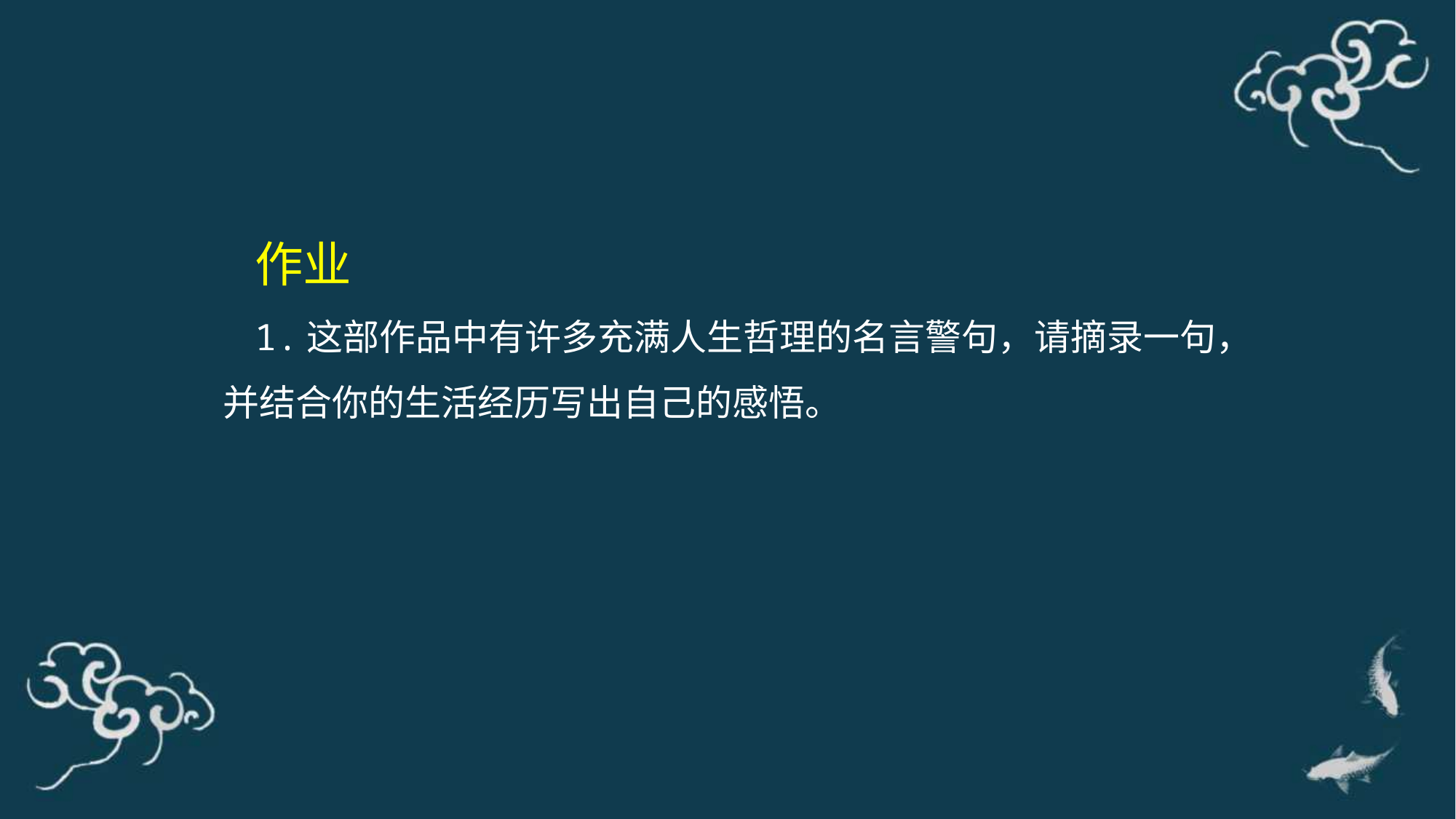

作业
1.这部作品中有许多充满人生哲理的名言警句，请摘录一句，并结合你的生活经历写出自己的感悟。